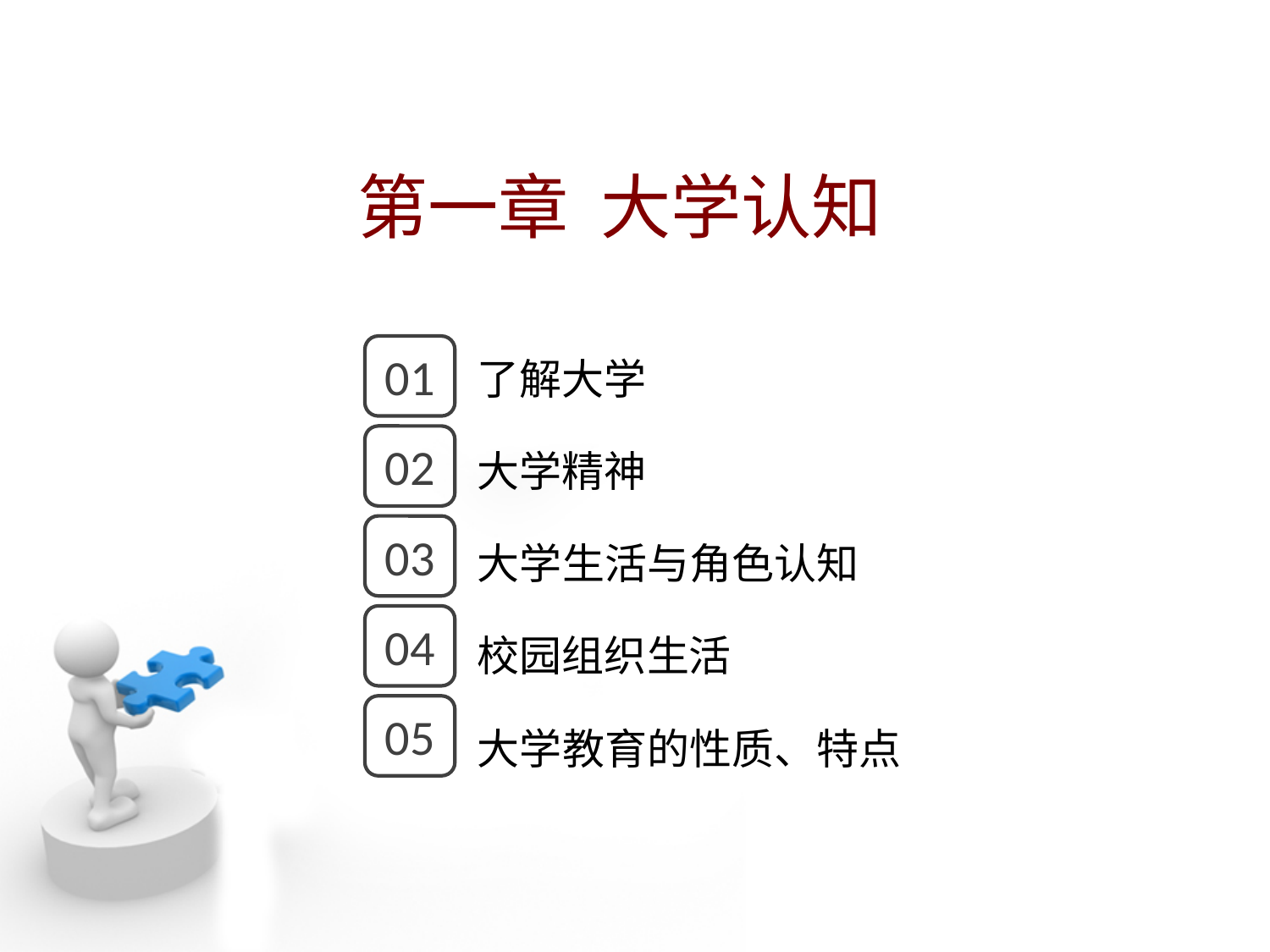

第一章  大学认知
点击添加文本
01
了解大学
点击添加文本
02
大学精神
03
大学生活与角色认知
点击添加文本
04
校园组织生活
05
大学教育的性质、特点
点击添加文本